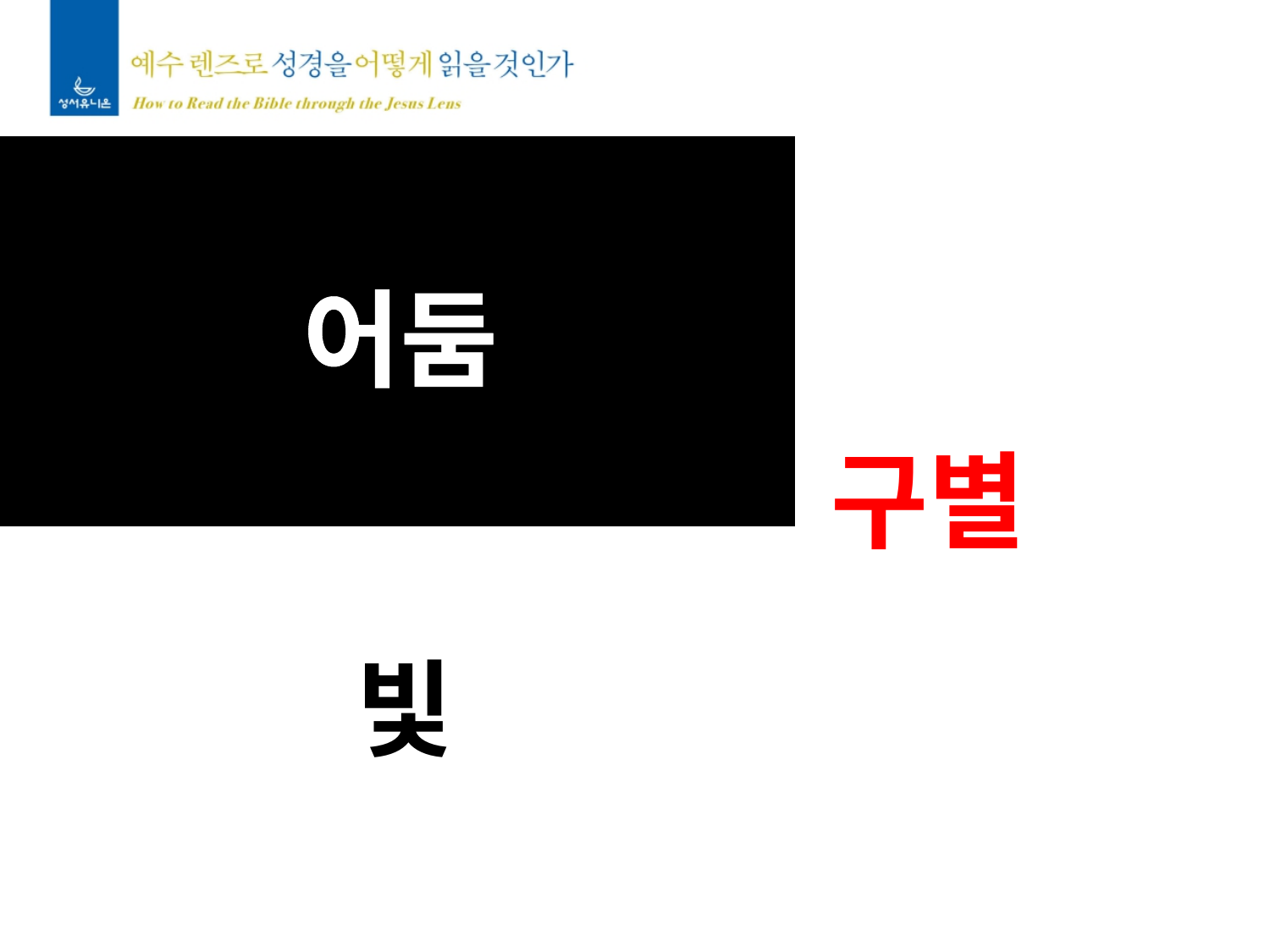

어둠
하나님은
한 사람을 구별하여
그를 통해
열방을
축복하실 것이다

빛